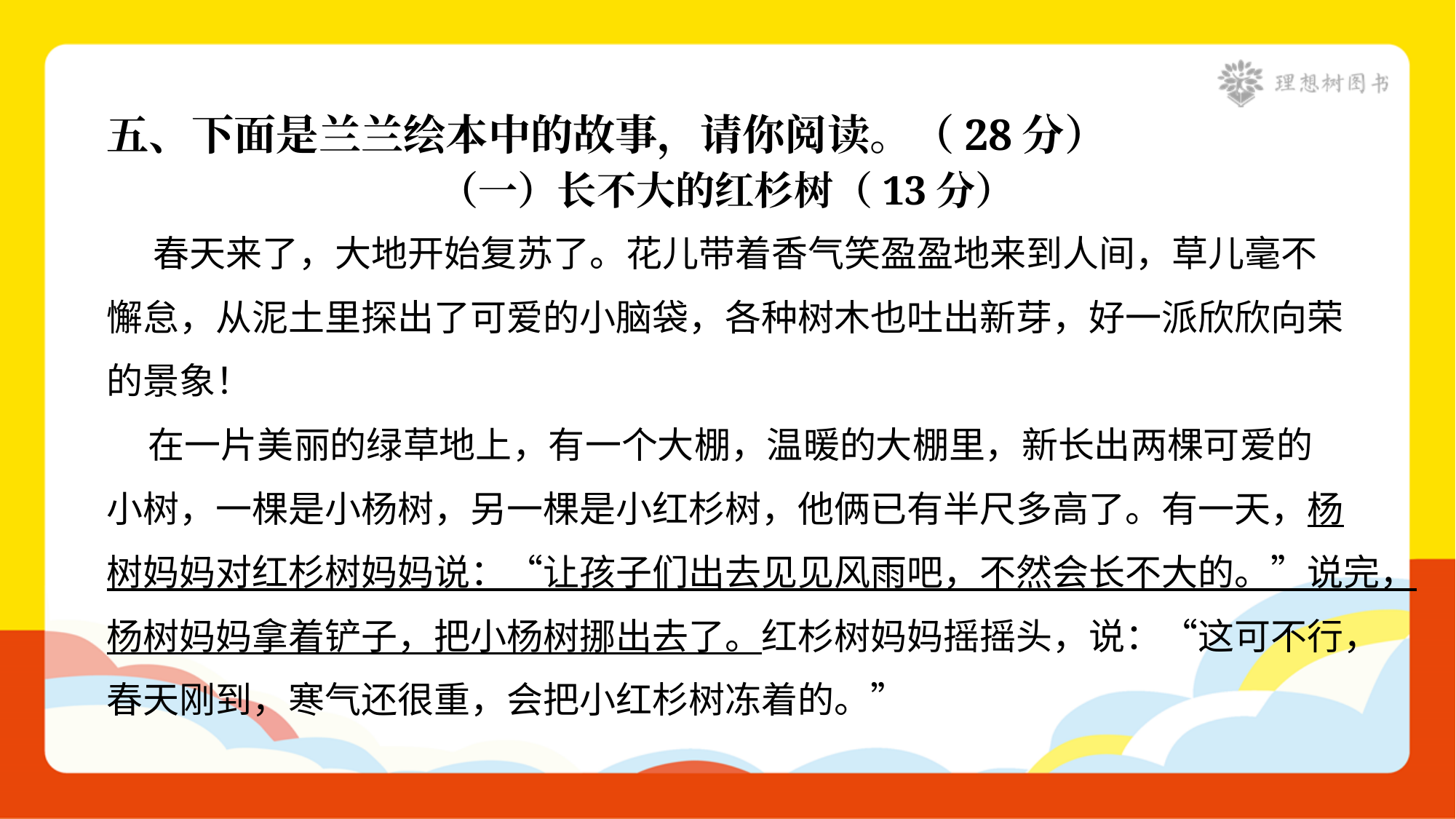

五、下面是兰兰绘本中的故事，请你阅读。（28分）
（一）长不大的红杉树（13分）
    春天来了，大地开始复苏了。花儿带着香气笑盈盈地来到人间，草儿毫不
懈怠，从泥土里探出了可爱的小脑袋，各种树木也吐出新芽，好一派欣欣向荣
的景象！
    在一片美丽的绿草地上，有一个大棚，温暖的大棚里，新长出两棵可爱的
小树，一棵是小杨树，另一棵是小红杉树，他俩已有半尺多高了。有一天，杨
树妈妈对红杉树妈妈说：“让孩子们出去见见风雨吧，不然会长不大的。”说完，
杨树妈妈拿着铲子，把小杨树挪出去了。红杉树妈妈摇摇头，说：“这可不行，
春天刚到，寒气还很重，会把小红杉树冻着的。”